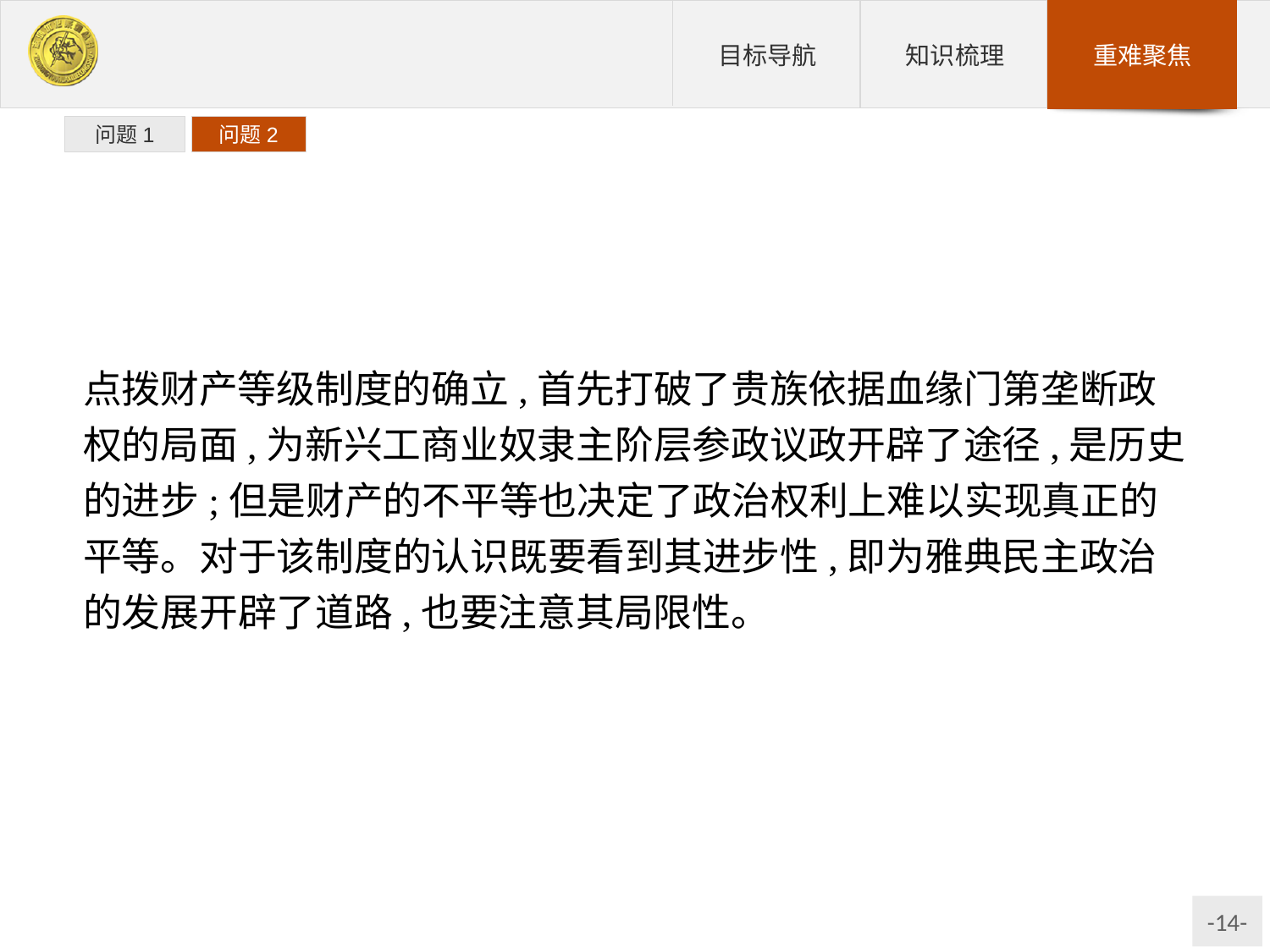

问题1
问题2
点拨财产等级制度的确立,首先打破了贵族依据血缘门第垄断政权的局面,为新兴工商业奴隶主阶层参政议政开辟了途径,是历史的进步;但是财产的不平等也决定了政治权利上难以实现真正的平等。对于该制度的认识既要看到其进步性,即为雅典民主政治的发展开辟了道路,也要注意其局限性。